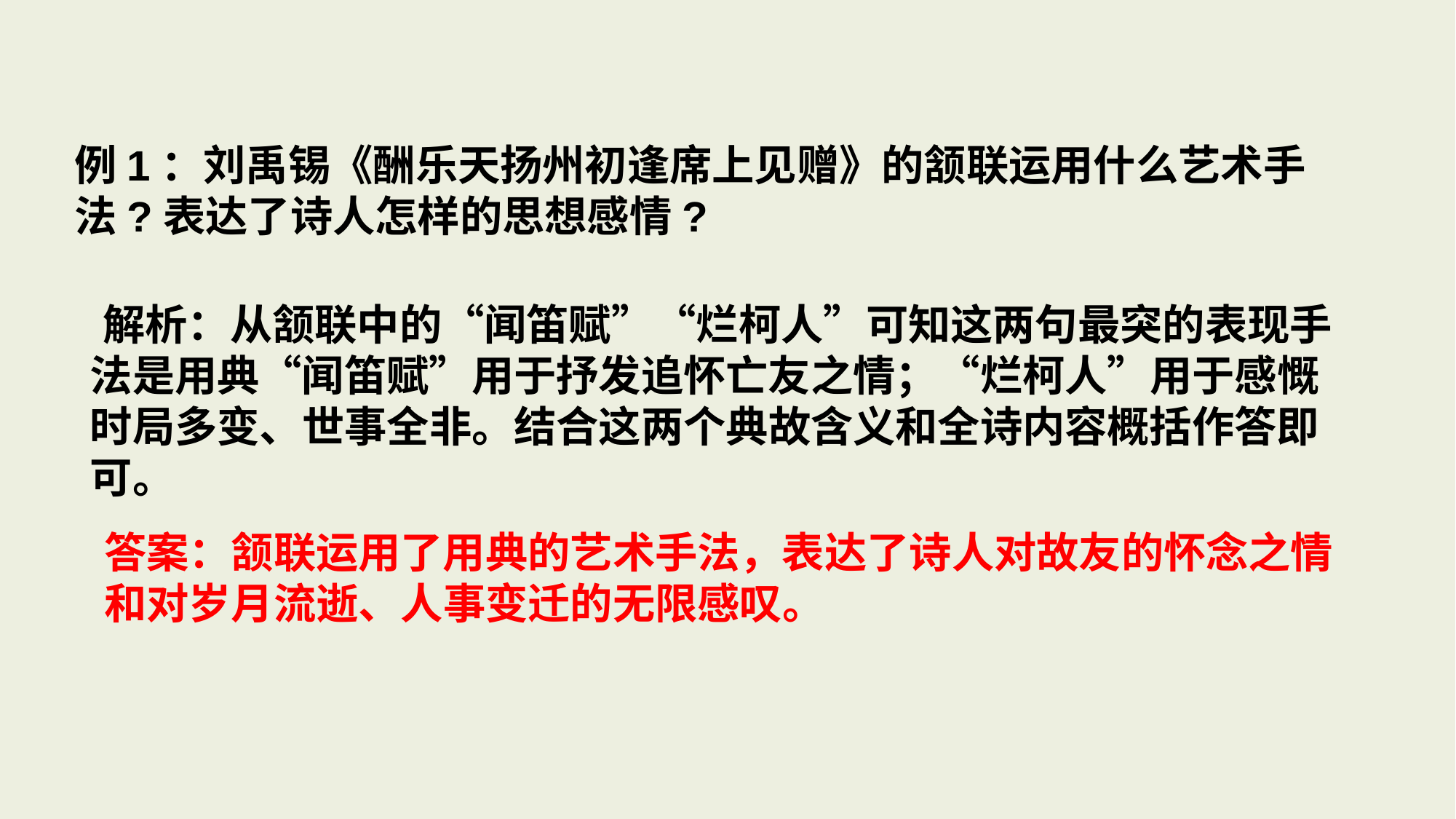

例1：刘禹锡《酬乐天扬州初逢席上见赠》的颔联运用什么艺术手法?表达了诗人怎样的思想感情?
 解析：从颔联中的“闻笛赋”“烂柯人”可知这两句最突的表现手法是用典“闻笛赋”用于抒发追怀亡友之情；“烂柯人”用于感慨时局多变、世事全非。结合这两个典故含义和全诗内容概括作答即可。
答案：颔联运用了用典的艺术手法，表达了诗人对故友的怀念之情和对岁月流逝、人事变迁的无限感叹。